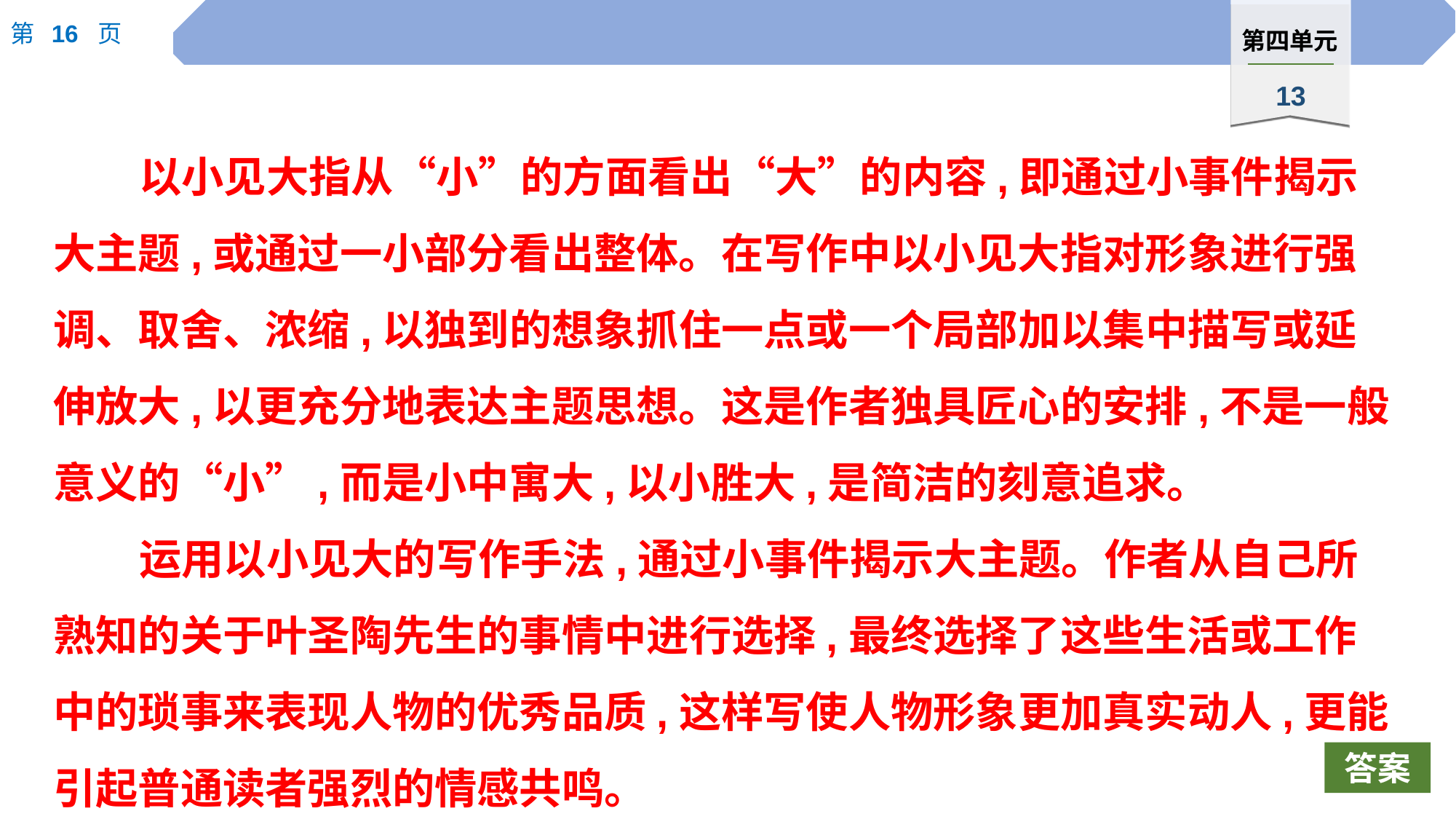

以小见大指从“小”的方面看出“大”的内容,即通过小事件揭示大主题,或通过一小部分看出整体。在写作中以小见大指对形象进行强调、取舍、浓缩,以独到的想象抓住一点或一个局部加以集中描写或延伸放大,以更充分地表达主题思想。这是作者独具匠心的安排,不是一般意义的“小”,而是小中寓大,以小胜大,是简洁的刻意追求。
运用以小见大的写作手法,通过小事件揭示大主题。作者从自己所熟知的关于叶圣陶先生的事情中进行选择,最终选择了这些生活或工作中的琐事来表现人物的优秀品质,这样写使人物形象更加真实动人,更能引起普通读者强烈的情感共鸣。
答案